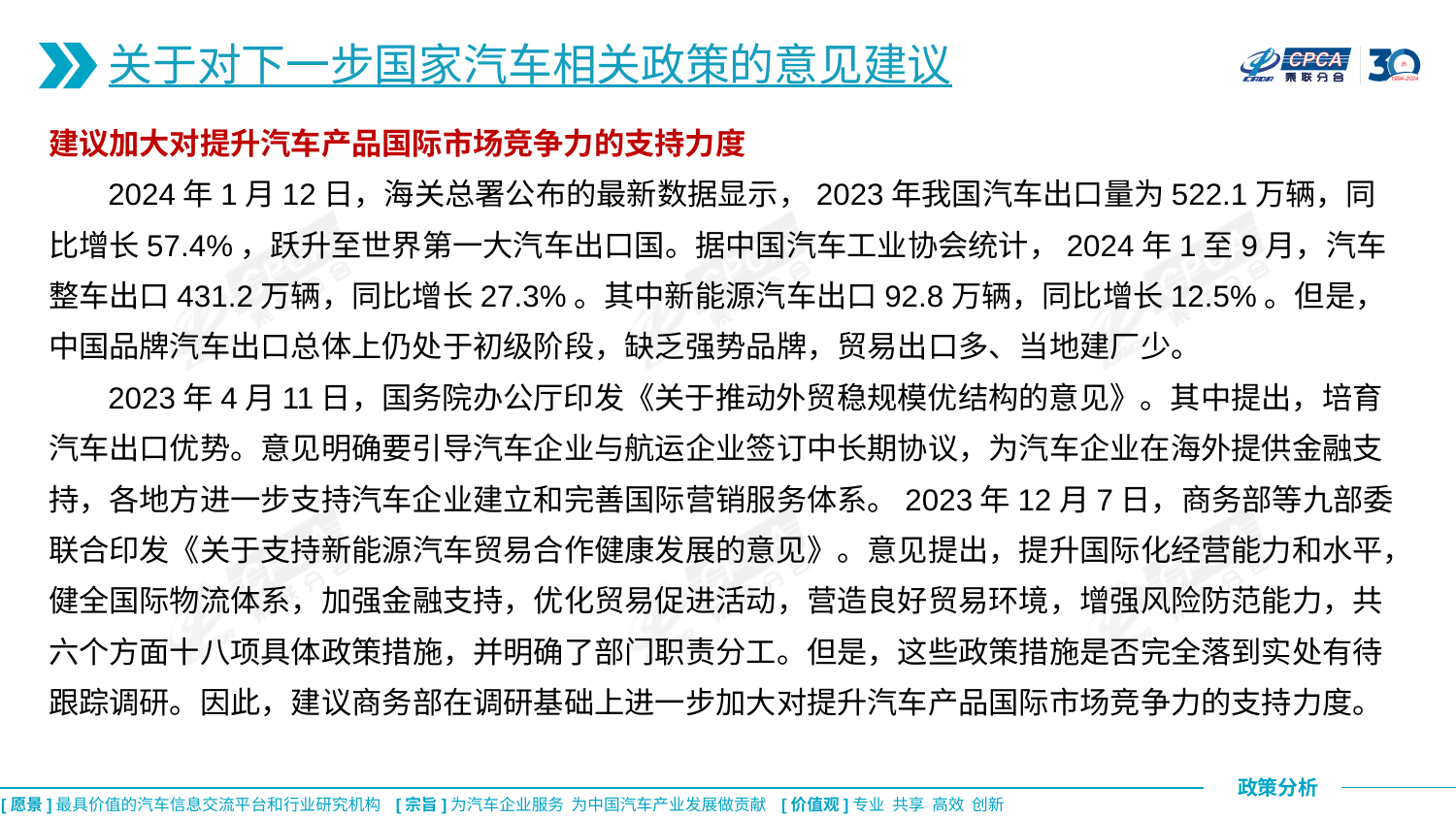

关于对下一步国家汽车相关政策的意见建议
建议加大对提升汽车产品国际市场竞争力的支持力度
       2024年1月12日，海关总署公布的最新数据显示，2023年我国汽车出口量为522.1万辆，同比增长57.4%，跃升至世界第一大汽车出口国。据中国汽车工业协会统计，2024年1至9月，汽车整车出口431.2万辆，同比增长27.3%。其中新能源汽车出口92.8万辆，同比增长12.5%。但是，中国品牌汽车出口总体上仍处于初级阶段，缺乏强势品牌，贸易出口多、当地建厂少。
       2023年4月11日，国务院办公厅印发《关于推动外贸稳规模优结构的意见》。其中提出，培育汽车出口优势。意见明确要引导汽车企业与航运企业签订中长期协议，为汽车企业在海外提供金融支持，各地方进一步支持汽车企业建立和完善国际营销服务体系。2023年12月7日，商务部等九部委联合印发《关于支持新能源汽车贸易合作健康发展的意见》。意见提出，提升国际化经营能力和水平，健全国际物流体系，加强金融支持，优化贸易促进活动，营造良好贸易环境，增强风险防范能力，共六个方面十八项具体政策措施，并明确了部门职责分工。但是，这些政策措施是否完全落到实处有待跟踪调研。因此，建议商务部在调研基础上进一步加大对提升汽车产品国际市场竞争力的支持力度。